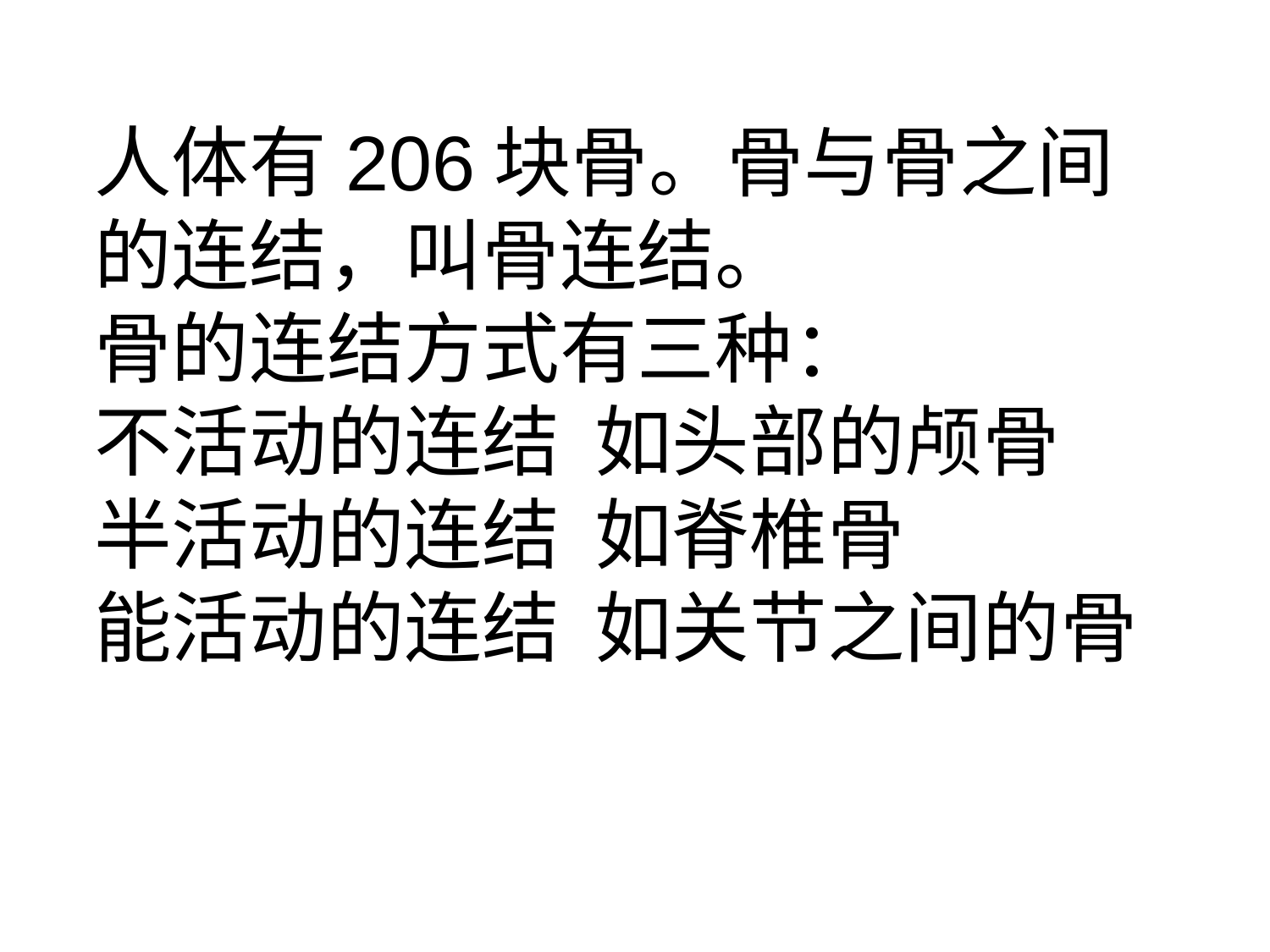

人体有206块骨。骨与骨之间的连结，叫骨连结。
骨的连结方式有三种：
不活动的连结  如头部的颅骨
半活动的连结  如脊椎骨
能活动的连结  如关节之间的骨